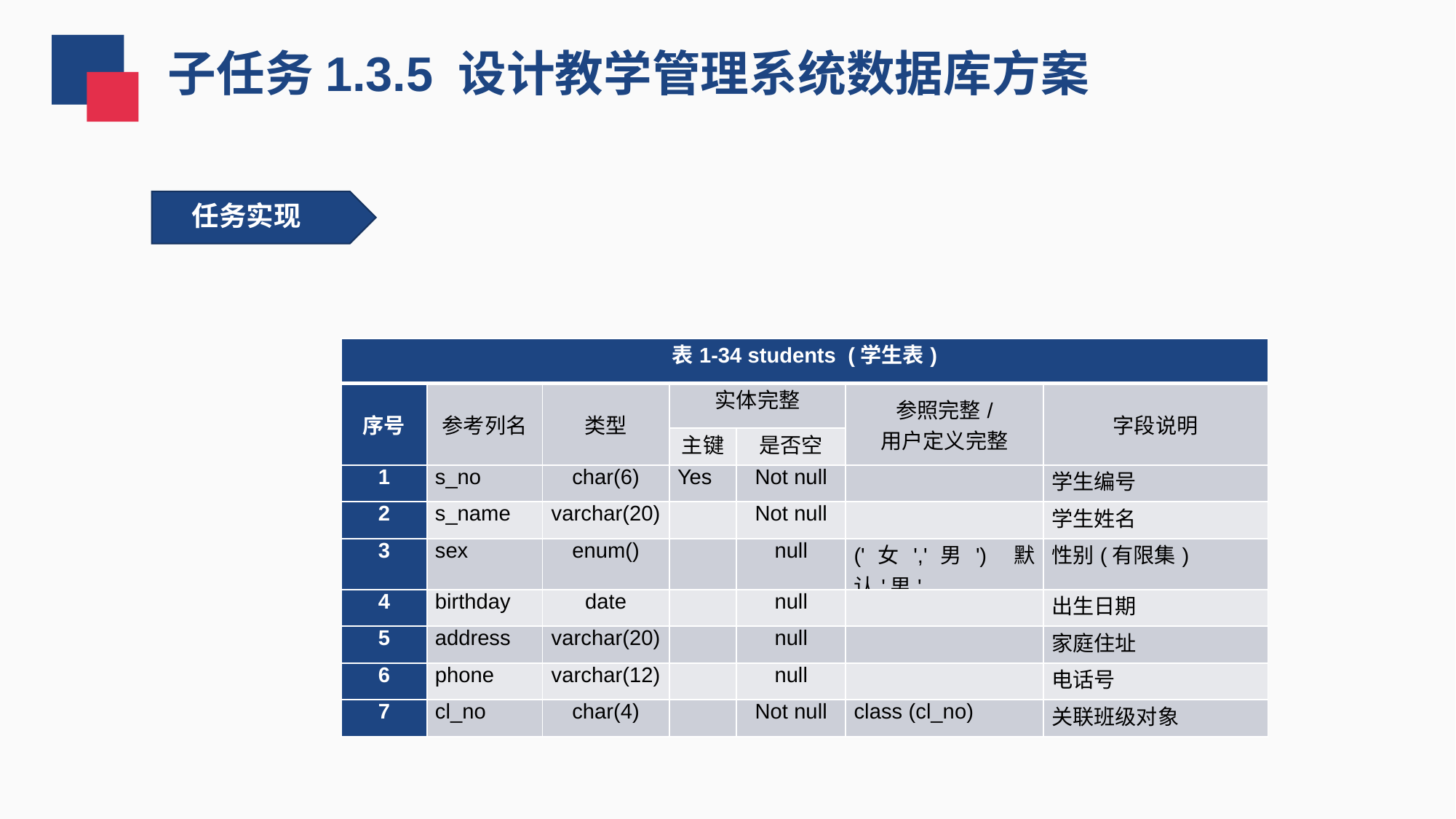

子任务1.3.5 设计教学管理系统数据库方案

任务实现
| 表1-34 students (学生表) |  |  |  |  |  |  |
| --- | --- | --- | --- | --- | --- | --- |
| 序号 | 参考列名 | 类型 | 实体完整 |  | 参照完整/ 用户定义完整 | 字段说明 |
|  |  |  | 主键 | 是否空 |  |  |
| 1 | s\_no | char(6) | Yes | Not null |  | 学生编号 |
| 2 | s\_name | varchar(20) |  | Not null |  | 学生姓名 |
| 3 | sex | enum() |  | null | ('女','男') 默认'男' | 性别(有限集) |
| 4 | birthday | date |  | null |  | 出生日期 |
| 5 | address | varchar(20) |  | null |  | 家庭住址 |
| 6 | phone | varchar(12) |  | null |  | 电话号 |
| 7 | cl\_no | char(4) |  | Not null | class (cl\_no) | 关联班级对象 |